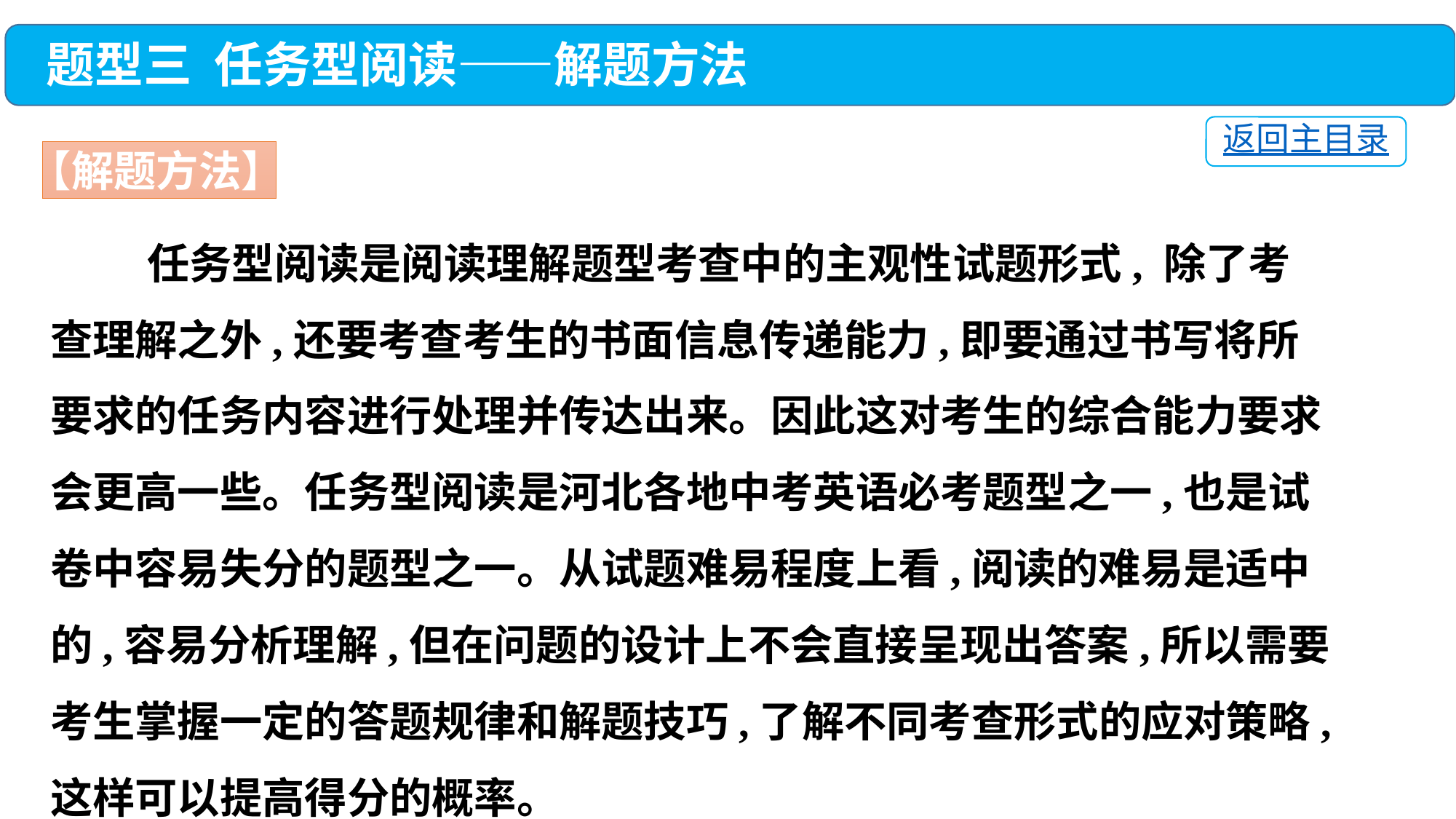

题型三  任务型阅读——解题方法
返回主目录
【解题方法】

         任务型阅读是阅读理解题型考查中的主观性试题形式, 除了考查理解之外,还要考查考生的书面信息传递能力,即要通过书写将所要求的任务内容进行处理并传达出来。因此这对考生的综合能力要求会更高一些。任务型阅读是河北各地中考英语必考题型之一,也是试卷中容易失分的题型之一。从试题难易程度上看,阅读的难易是适中的,容易分析理解,但在问题的设计上不会直接呈现出答案,所以需要考生掌握一定的答题规律和解题技巧,了解不同考查形式的应对策略,这样可以提高得分的概率。